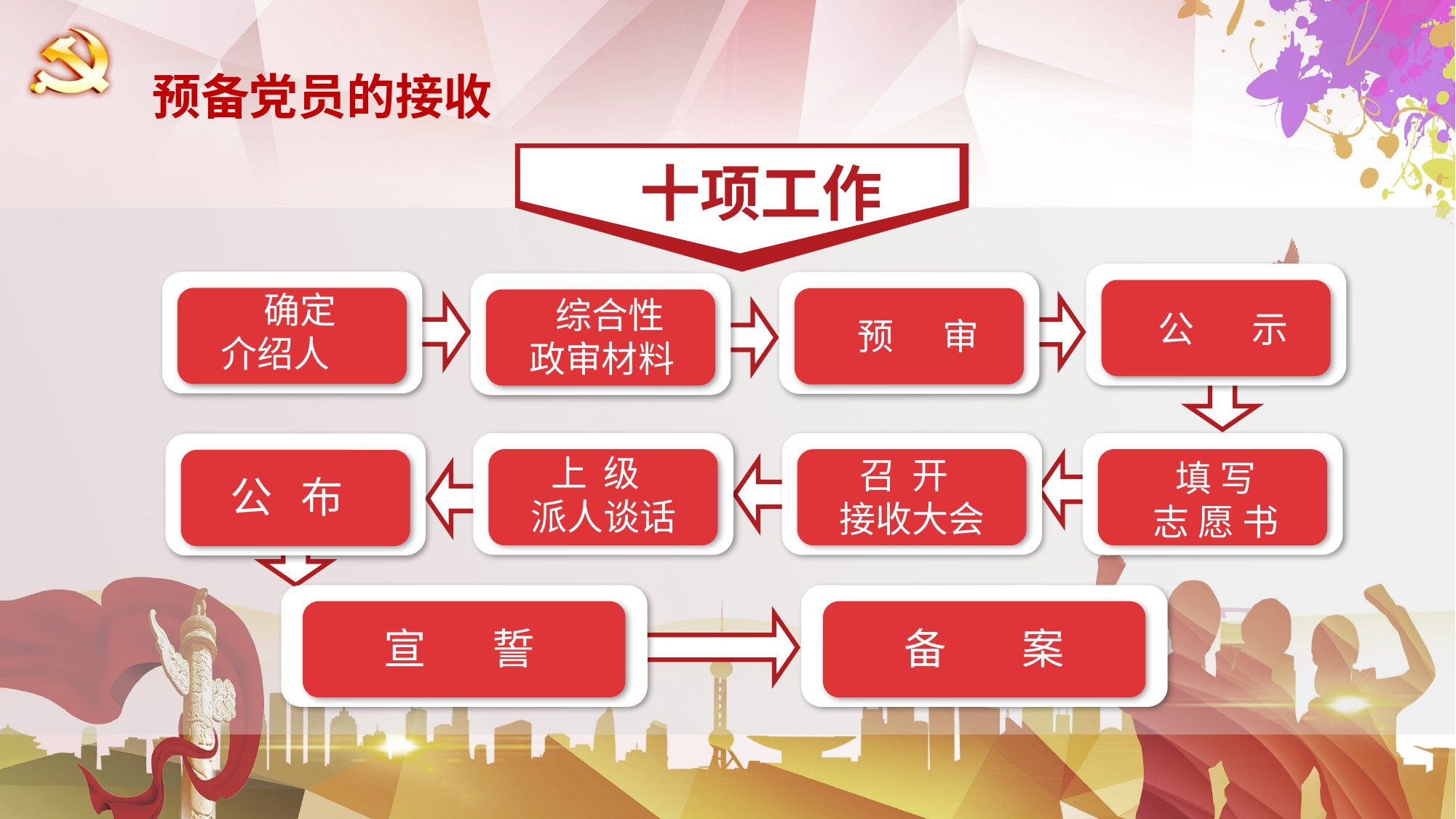

预备党员的接收
 十项工作

公       示

 确定
介绍人

 预      审

 综合性
政审材料

召  开
接收大会

填 写
志 愿 书

上  级
派人谈话

公   布

宣       誓

备        案